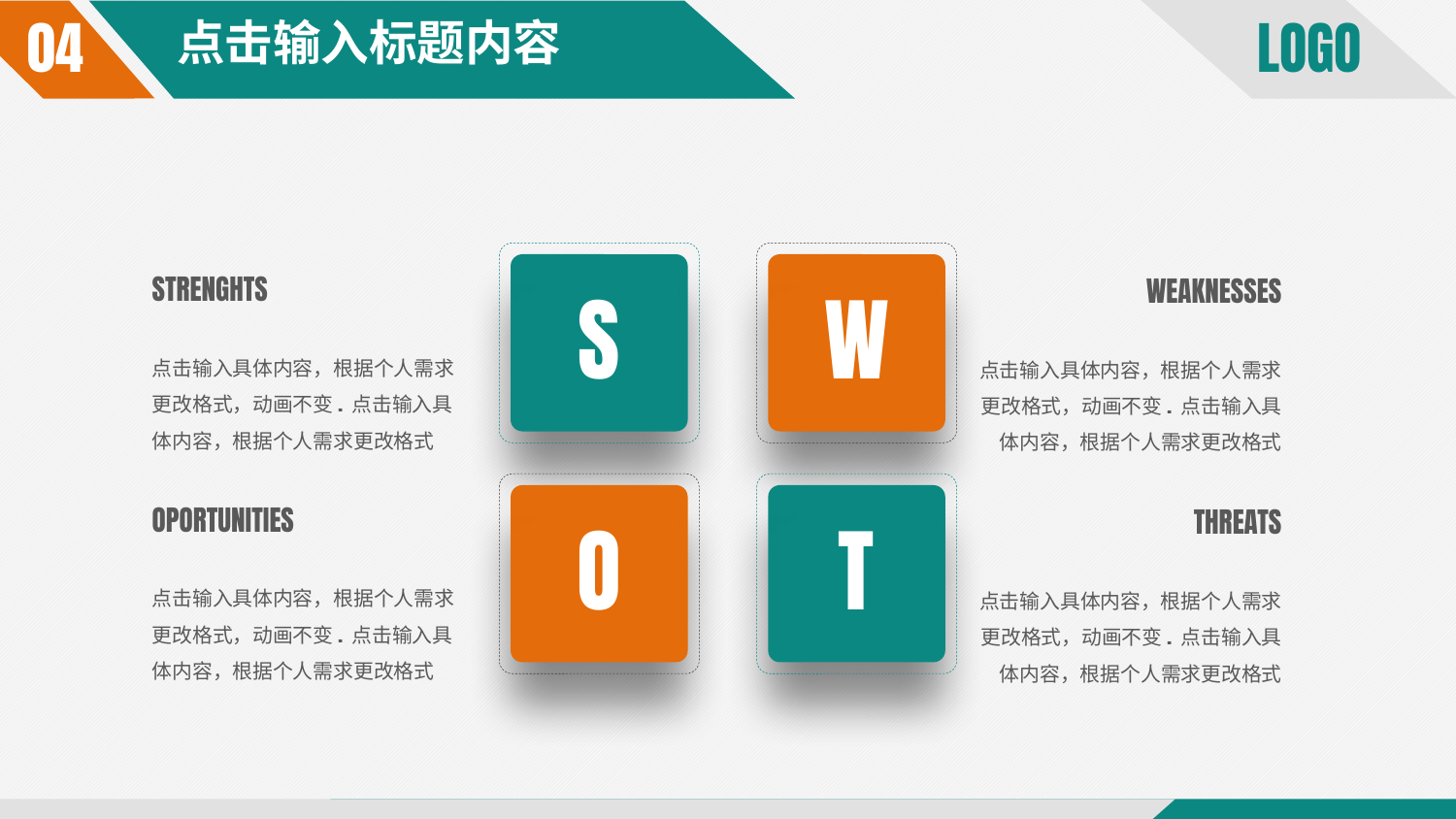

点击输入标题内容
04

STRENGHTS

点击输入具体内容，根据个人需求更改格式，动画不变. 点击输入具体内容，根据个人需求更改格式
WEAKNESSES

点击输入具体内容，根据个人需求更改格式，动画不变. 点击输入具体内容，根据个人需求更改格式
S
W

OPORTUNITIES

点击输入具体内容，根据个人需求更改格式，动画不变. 点击输入具体内容，根据个人需求更改格式
THREATS

点击输入具体内容，根据个人需求更改格式，动画不变. 点击输入具体内容，根据个人需求更改格式
O
T